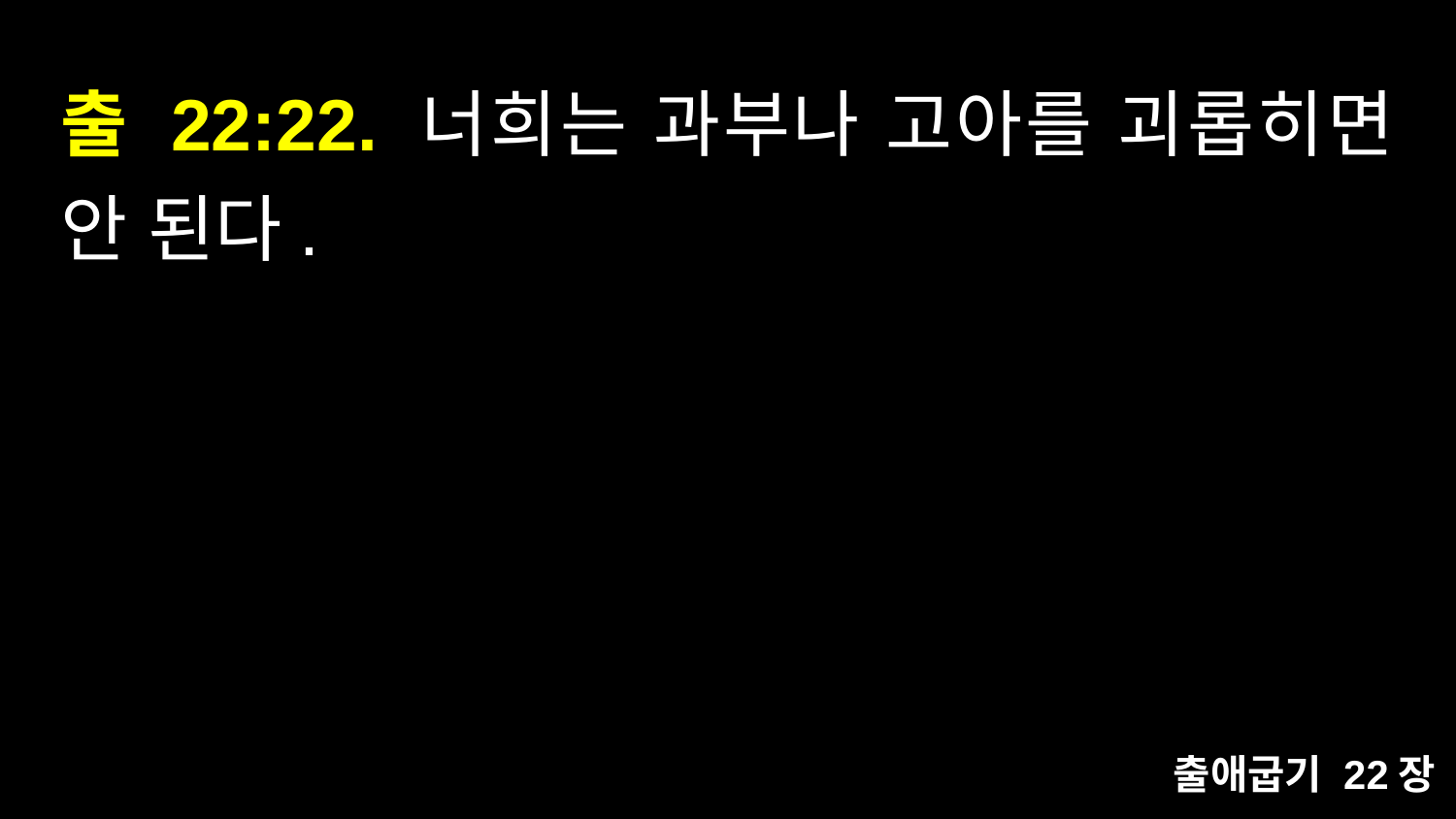

# 출 22:22. 너희는 과부나 고아를 괴롭히면 안 된다.
출애굽기 22장